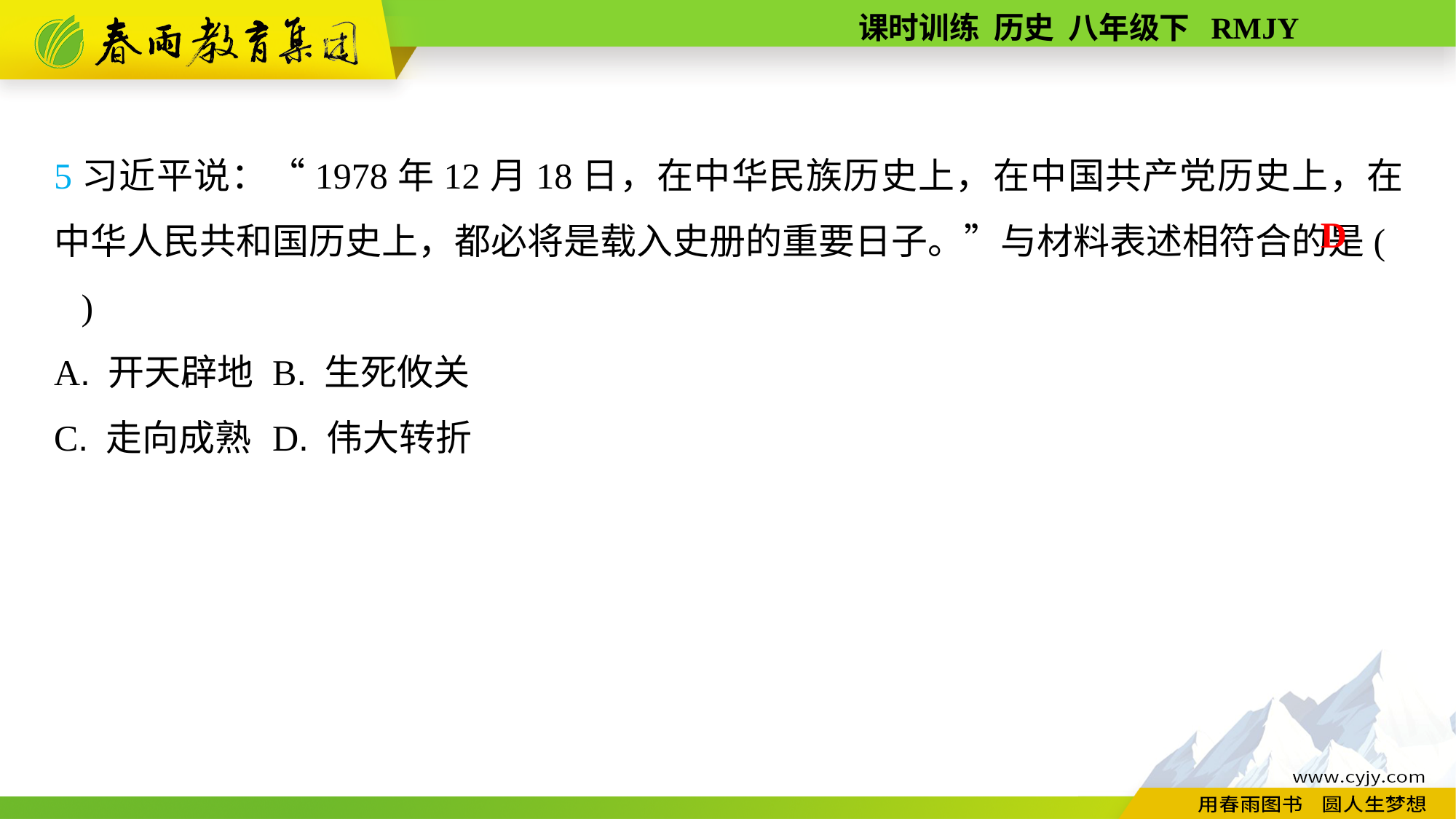

5习近平说：“1978年12月18日，在中华民族历史上，在中国共产党历史上，在中华人民共和国历史上，都必将是载入史册的重要日子。”与材料表述相符合的是(      )
A. 开天辟地	B. 生死攸关
C. 走向成熟	D. 伟大转折
D